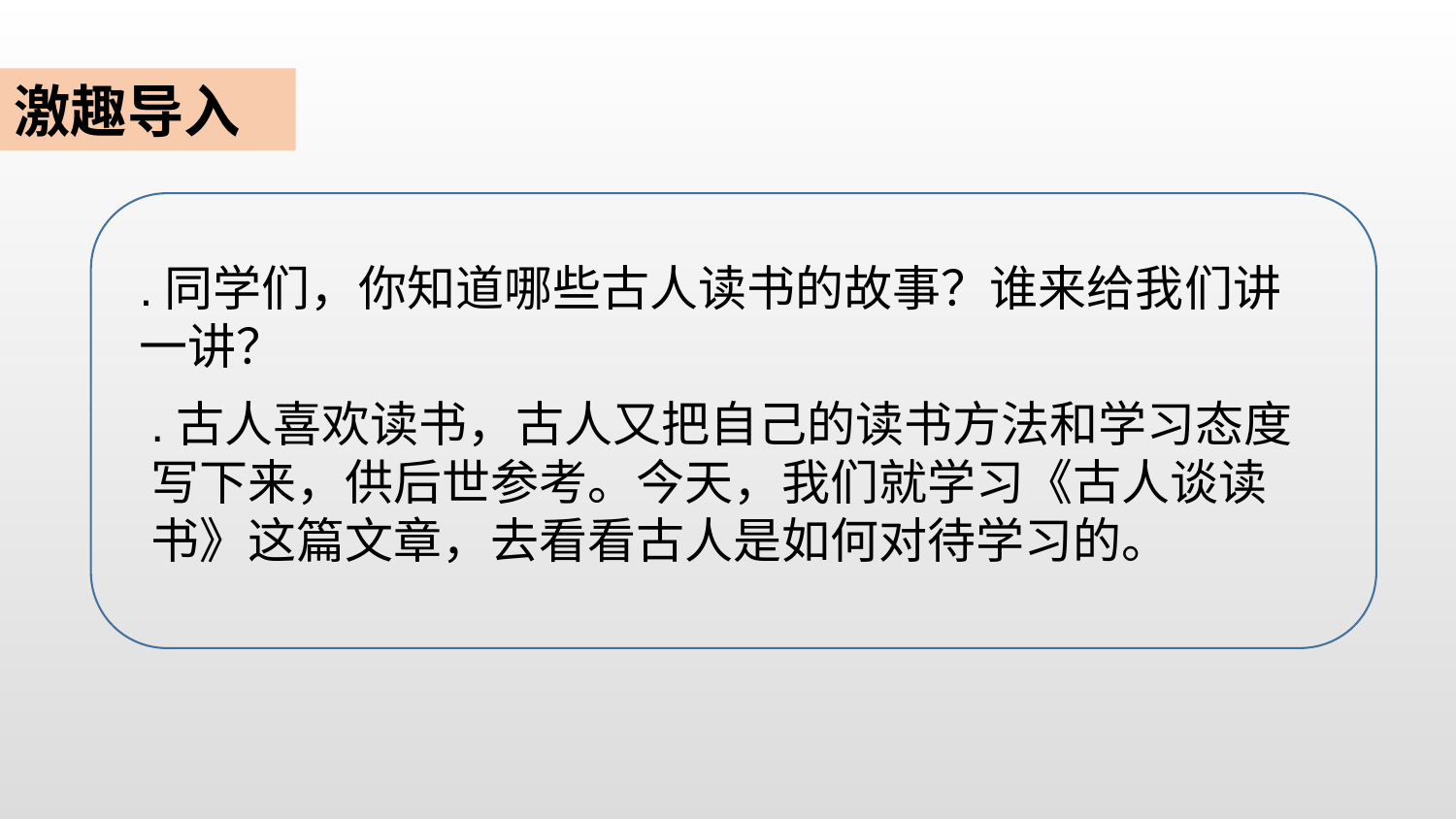

激趣导入

.同学们，你知道哪些古人读书的故事？谁来给我们讲一讲？
.古人喜欢读书，古人又把自己的读书方法和学习态度写下来，供后世参考。今天，我们就学习《古人谈读书》这篇文章，去看看古人是如何对待学习的。